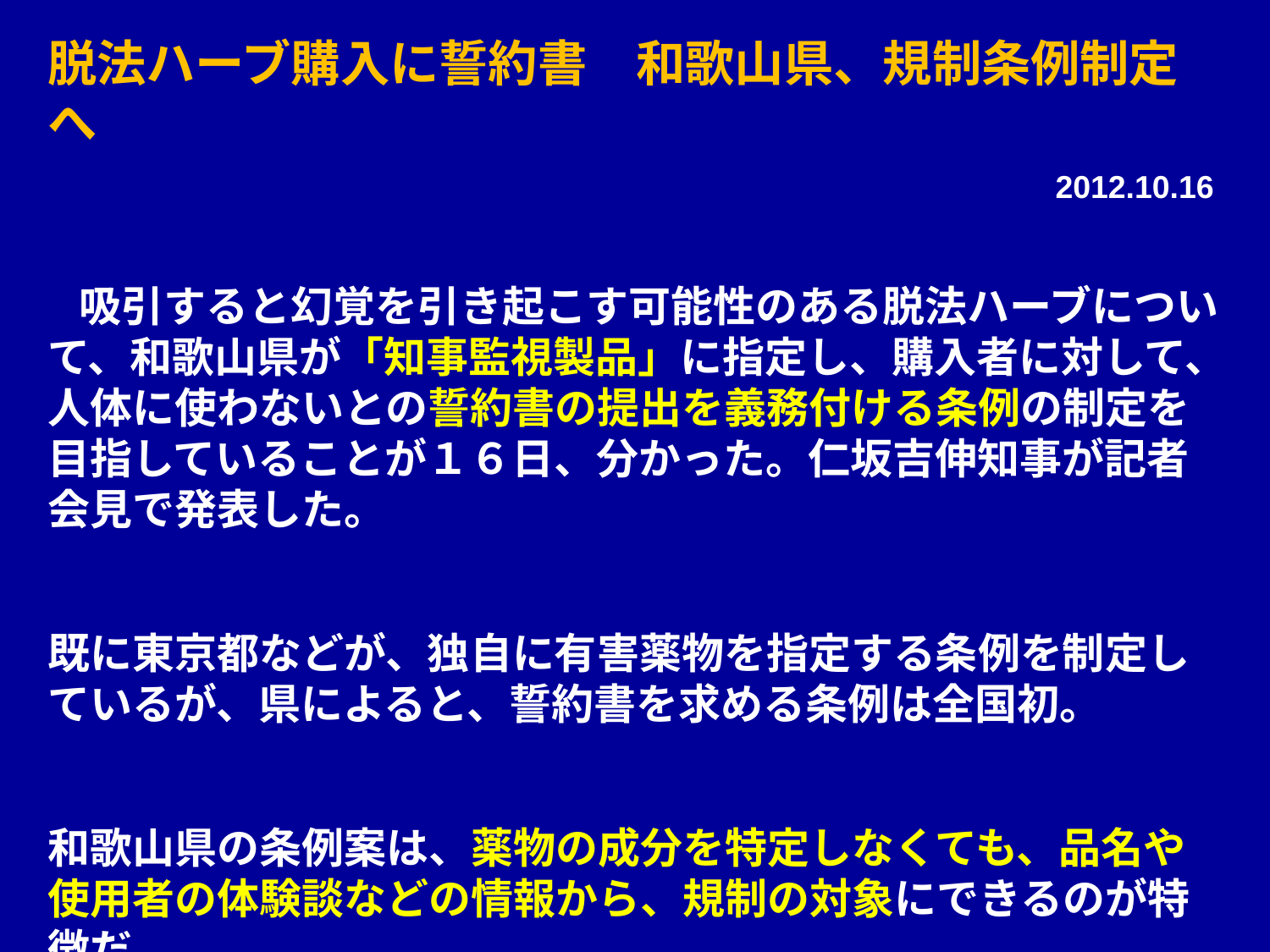

脱法ハーブ購入に誓約書　和歌山県、規制条例制定へ
2012.10.16

　吸引すると幻覚を引き起こす可能性のある脱法ハーブについて、和歌山県が「知事監視製品」に指定し、購入者に対して、人体に使わないとの誓約書の提出を義務付ける条例の制定を目指していることが１６日、分かった。仁坂吉伸知事が記者会見で発表した。

既に東京都などが、独自に有害薬物を指定する条例を制定しているが、県によると、誓約書を求める条例は全国初。

和歌山県の条例案は、薬物の成分を特定しなくても、品名や使用者の体験談などの情報から、規制の対象にできるのが特徴だ。

条例案は表向きの使用法の徹底を求める。監視製品を販売する業者の届け出を義務化。購入者は販売業者に対し、氏名や住所の入った誓約書を提出する。違反した販売業者や購入者には、警告や罰金などを科せるようにする。